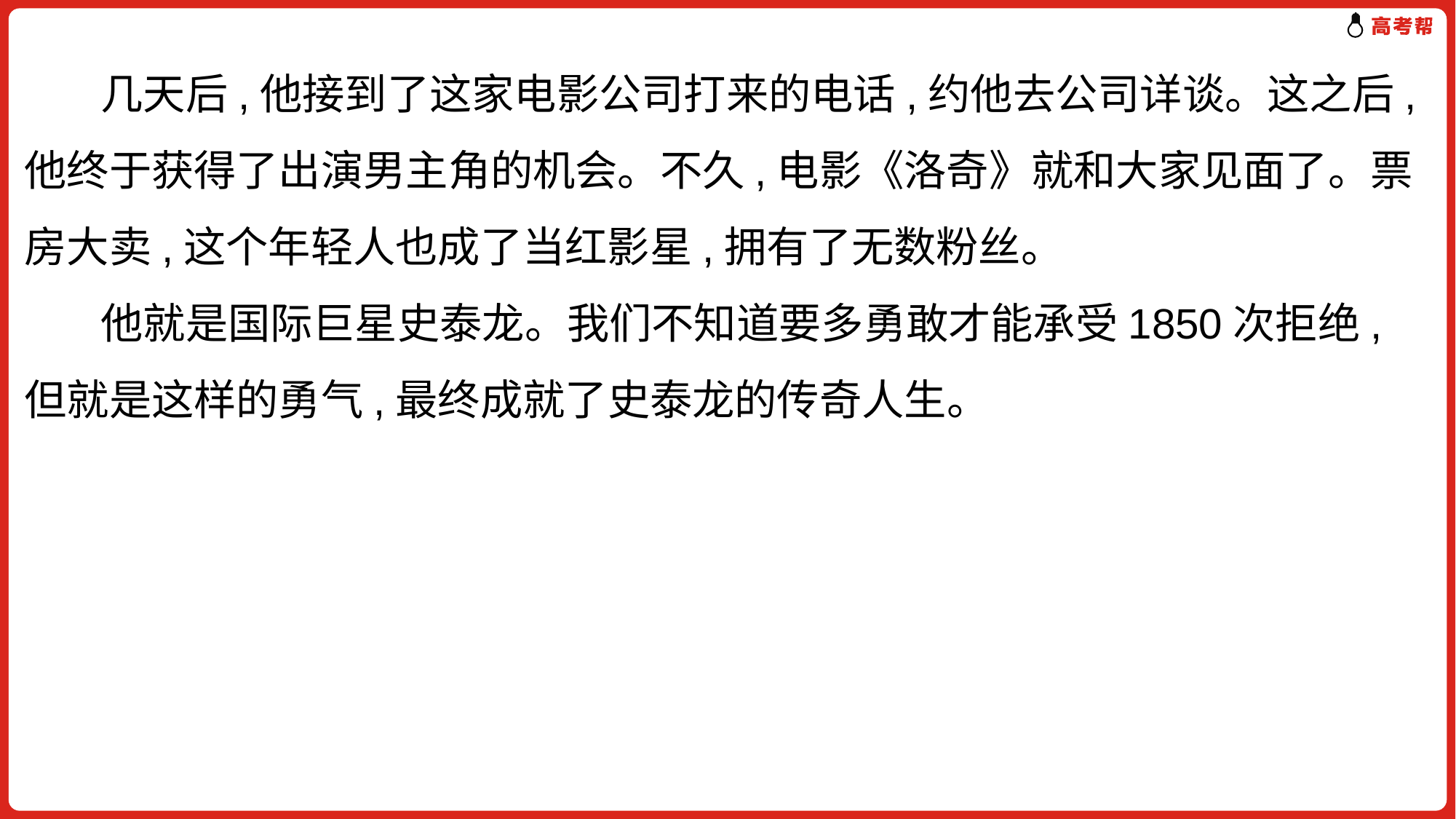

几天后,他接到了这家电影公司打来的电话,约他去公司详谈。这之后,他终于获得了出演男主角的机会。不久,电影《洛奇》就和大家见面了。票房大卖,这个年轻人也成了当红影星,拥有了无数粉丝。
       他就是国际巨星史泰龙。我们不知道要多勇敢才能承受1850次拒绝,但就是这样的勇气,最终成就了史泰龙的传奇人生。